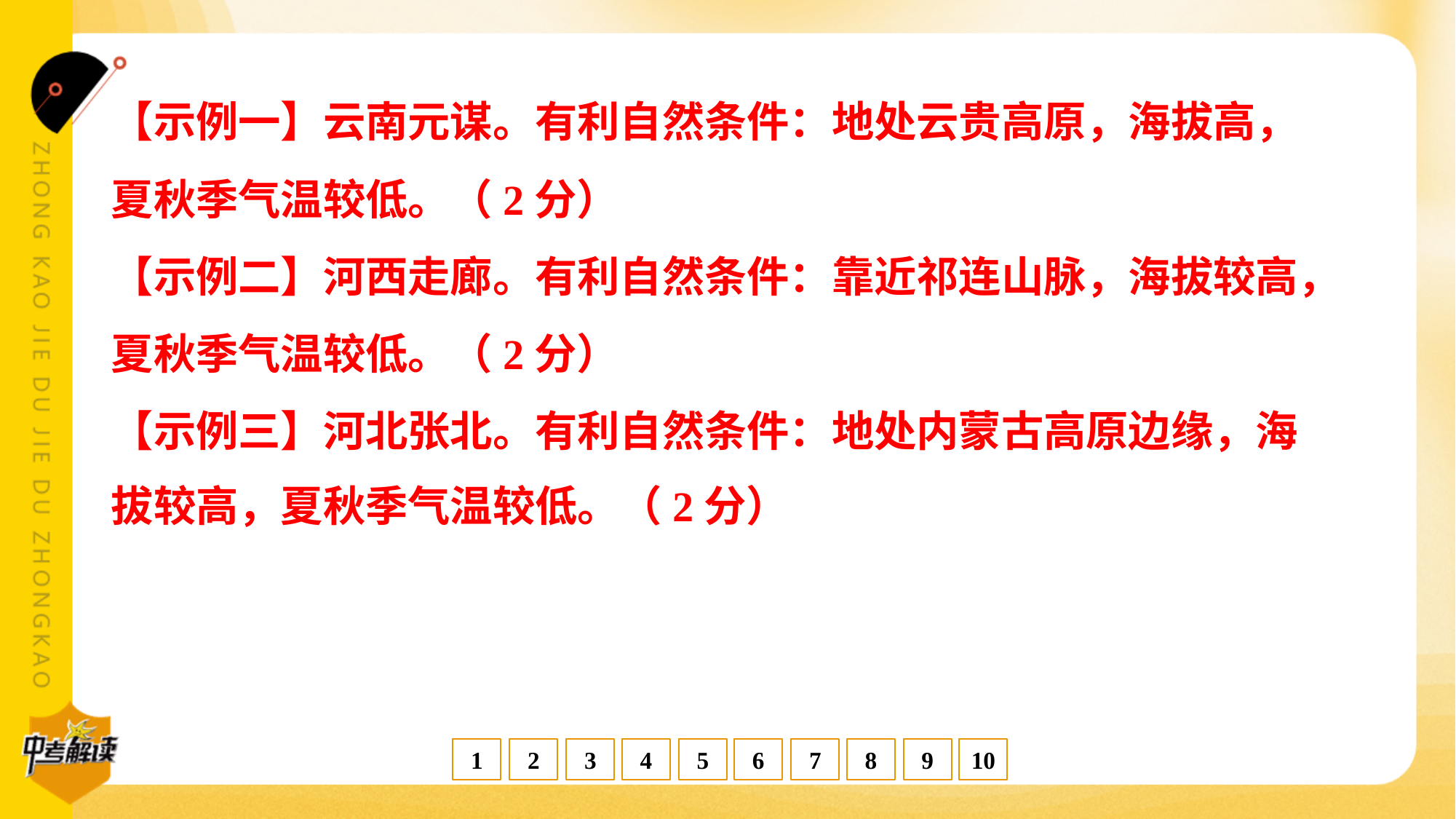

【示例一】云南元谋。有利自然条件：地处云贵高原，海拔高，
夏秋季气温较低。（2分）
【示例二】河西走廊。有利自然条件：靠近祁连山脉，海拔较高，
夏秋季气温较低。（2分）
【示例三】河北张北。有利自然条件：地处内蒙古高原边缘，海
拔较高，夏秋季气温较低。（2分）